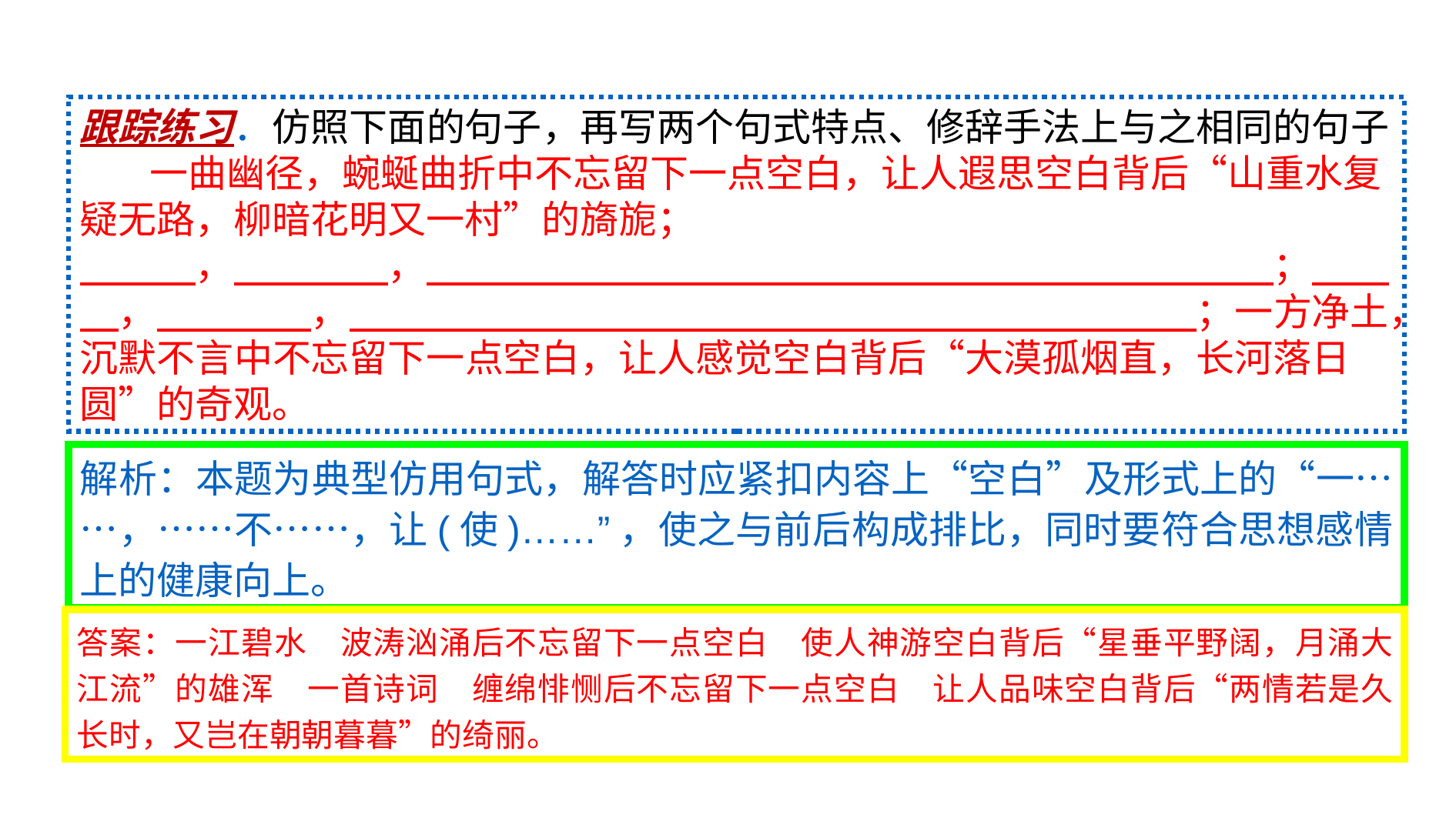

跟踪练习．仿照下面的句子，再写两个句式特点、修辞手法上与之相同的句子
       一曲幽径，蜿蜒曲折中不忘留下一点空白，让人遐思空白背后“山重水复疑无路，柳暗花明又一村”的旖旎；
　　　，　　　　，　　　　　　　　　　　　　　　　　　　　　　；　　　，　　　　，　　　　　　　　　　　　　　　　　　　　　　；一方净土，沉默不言中不忘留下一点空白，让人感觉空白背后“大漠孤烟直，长河落日圆”的奇观。
解析：本题为典型仿用句式，解答时应紧扣内容上“空白”及形式上的“一……，……不……，让(使)……”，使之与前后构成排比，同时要符合思想感情上的健康向上。
答案：一江碧水　波涛汹涌后不忘留下一点空白　使人神游空白背后“星垂平野阔，月涌大江流”的雄浑　一首诗词　缠绵悱恻后不忘留下一点空白　让人品味空白背后“两情若是久长时，又岂在朝朝暮暮”的绮丽。